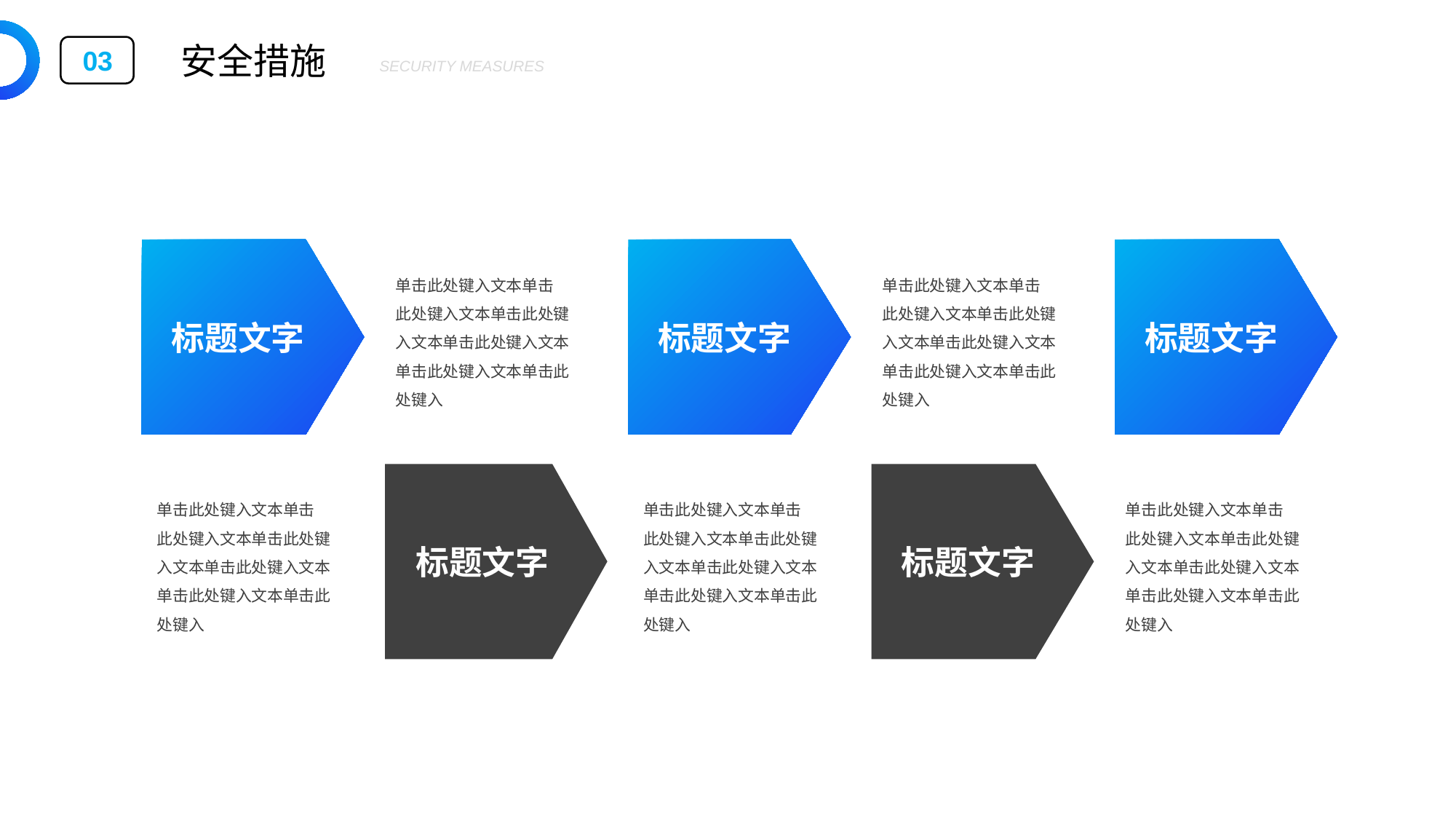

安全措施

03
SECURITY MEASURES
标题文字
单击此处键入文本单击
此处键入文本单击此处键入文本单击此处键入文本单击此处键入文本单击此处键入
标题文字
单击此处键入文本单击
此处键入文本单击此处键入文本单击此处键入文本单击此处键入文本单击此处键入
标题文字
单击此处键入文本单击
此处键入文本单击此处键入文本单击此处键入文本单击此处键入文本单击此处键入
单击此处键入文本单击
此处键入文本单击此处键入文本单击此处键入文本单击此处键入文本单击此处键入
标题文字
单击此处键入文本单击
此处键入文本单击此处键入文本单击此处键入文本单击此处键入文本单击此处键入
标题文字